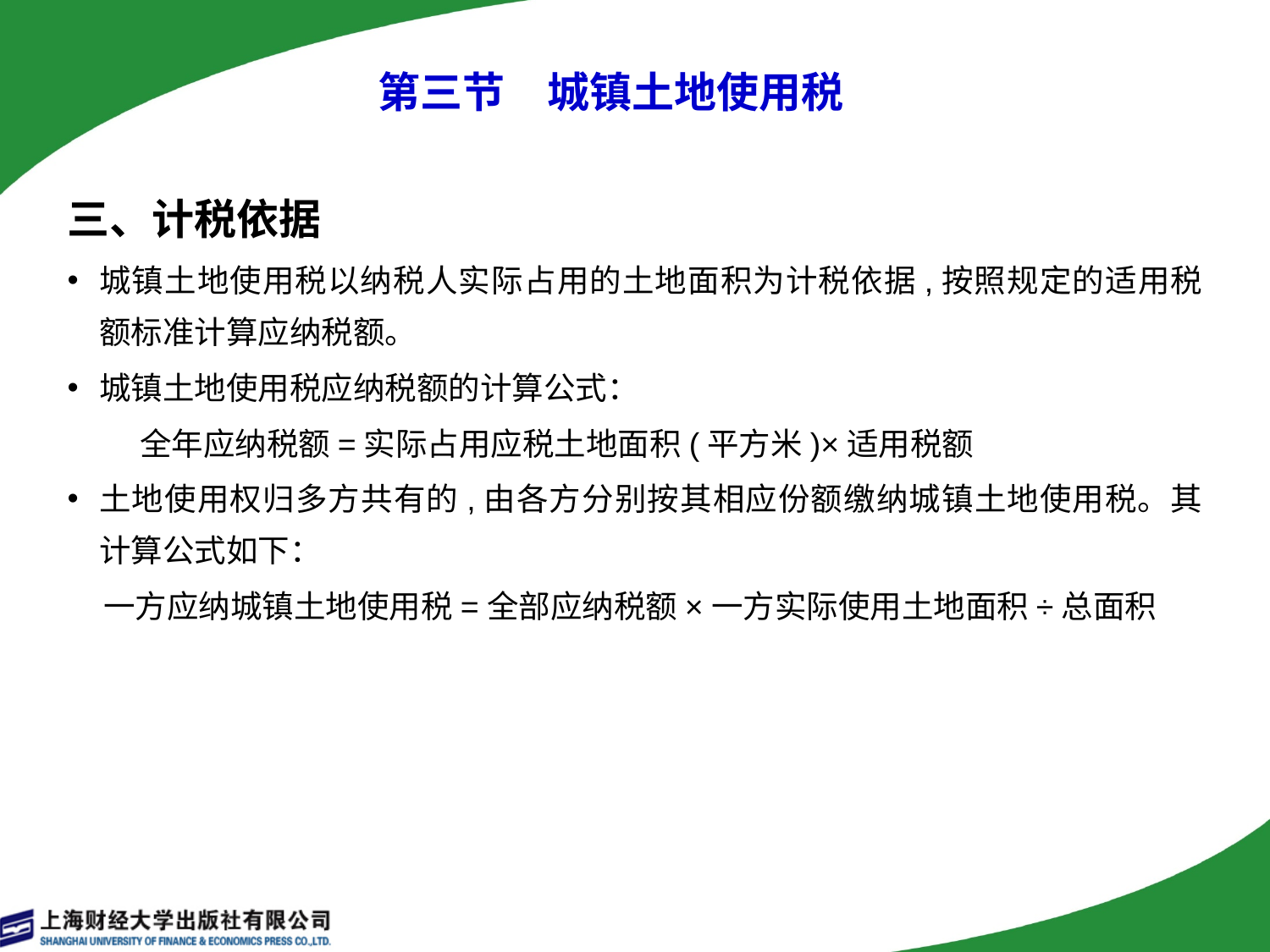

# 第三节　城镇土地使用税
三、计税依据
城镇土地使用税以纳税人实际占用的土地面积为计税依据,按照规定的适用税额标准计算应纳税额。
城镇土地使用税应纳税额的计算公式：
         全年应纳税额=实际占用应税土地面积(平方米)×适用税额
土地使用权归多方共有的,由各方分别按其相应份额缴纳城镇土地使用税。其计算公式如下：
    一方应纳城镇土地使用税=全部应纳税额×一方实际使用土地面积÷总面积